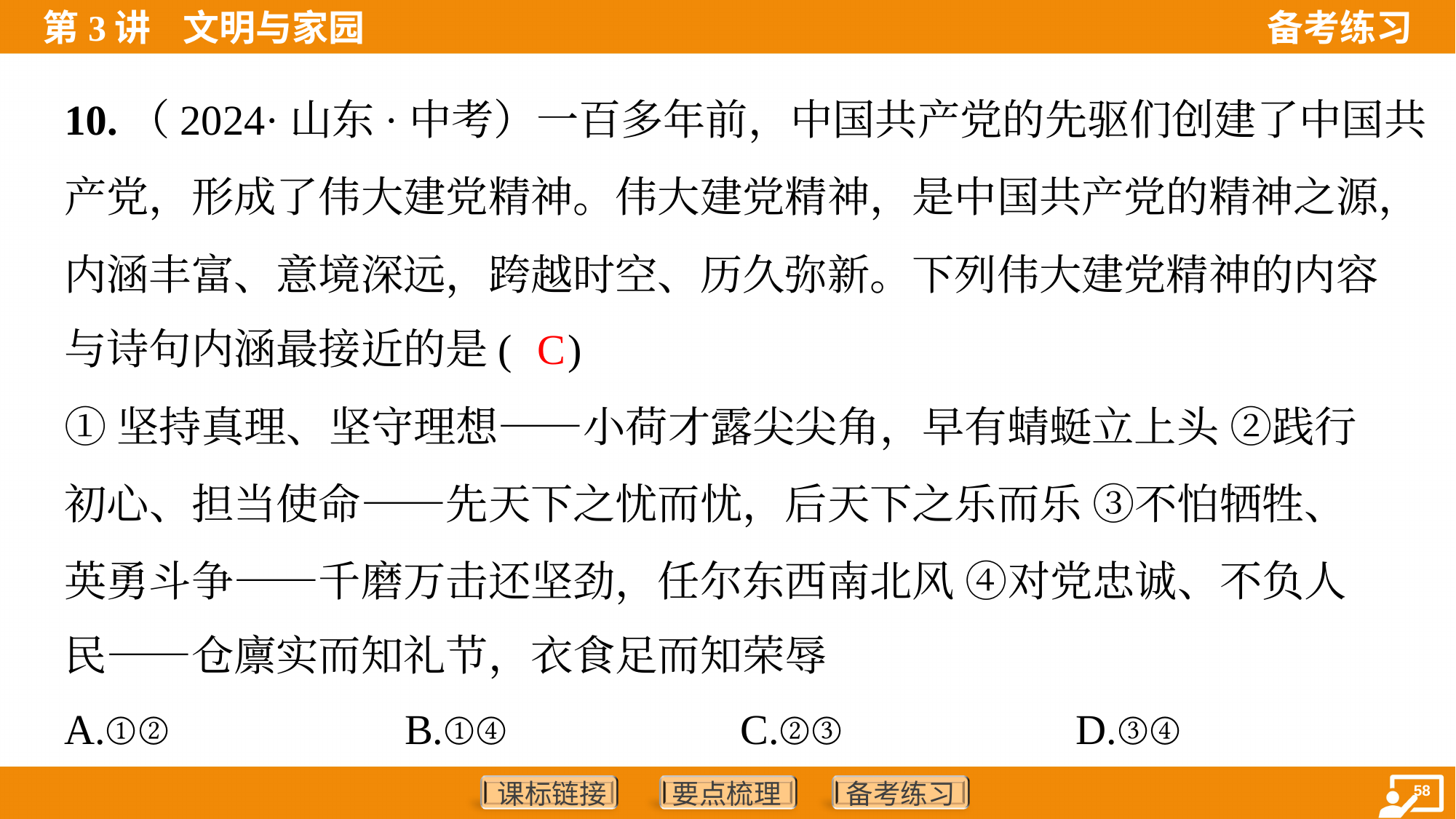

10.（2024·山东·中考）一百多年前，中国共产党的先驱们创建了中国共
产党，形成了伟大建党精神。伟大建党精神，是中国共产党的精神之源，
内涵丰富、意境深远，跨越时空、历久弥新。下列伟大建党精神的内容
与诗句内涵最接近的是(     )
C
①坚持真理、坚守理想——小荷才露尖尖角，早有蜻蜓立上头 ②践行
初心、担当使命——先天下之忧而忧，后天下之乐而乐 ③不怕牺牲、
英勇斗争——千磨万击还坚劲，任尔东西南北风 ④对党忠诚、不负人
民——仓廪实而知礼节，衣食足而知荣辱
A.①②	B.①④	C.②③	D.③④